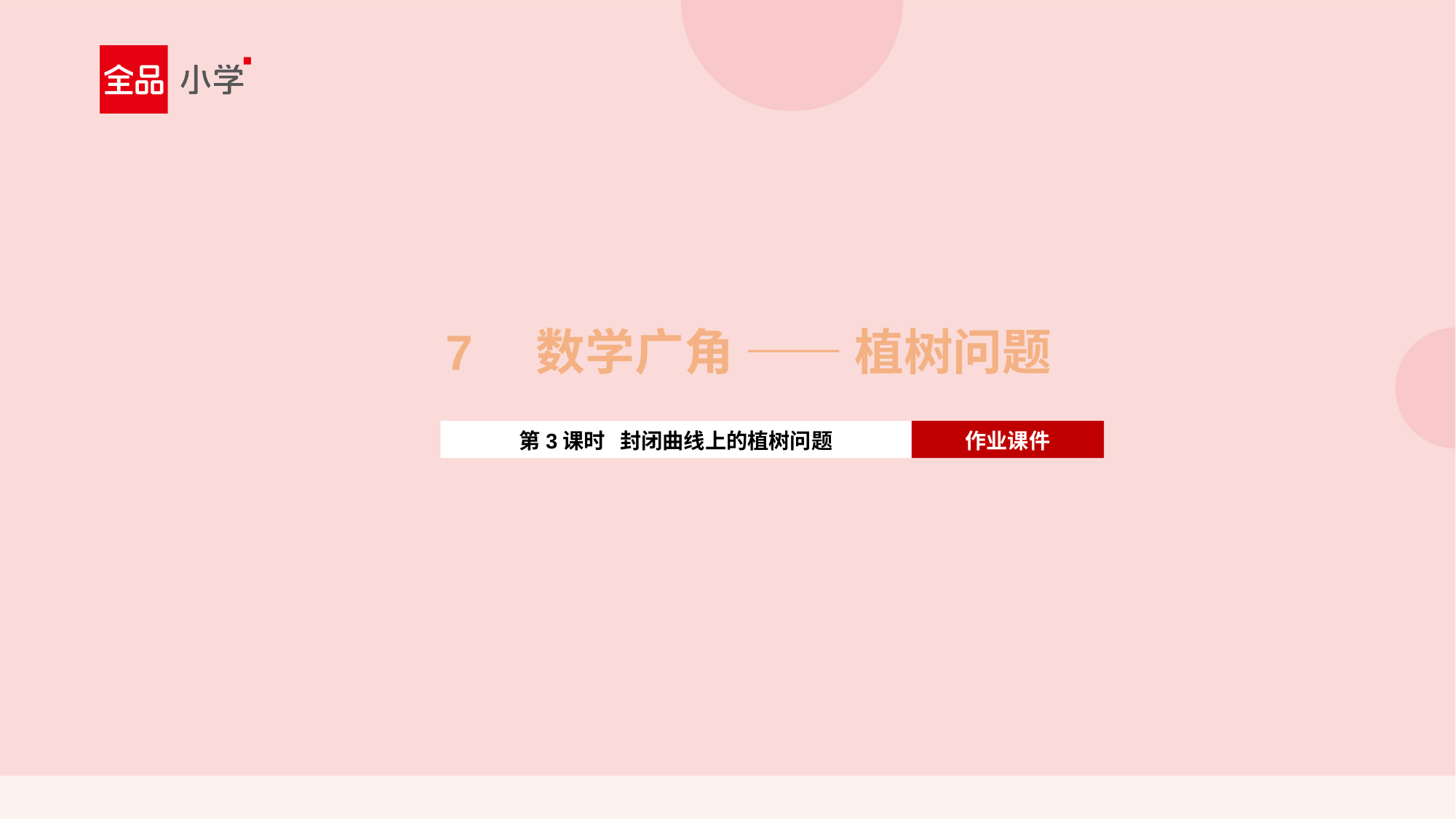

7    数学广角 —— 植树问题
第3课时   封闭曲线上的植树问题

作业课件